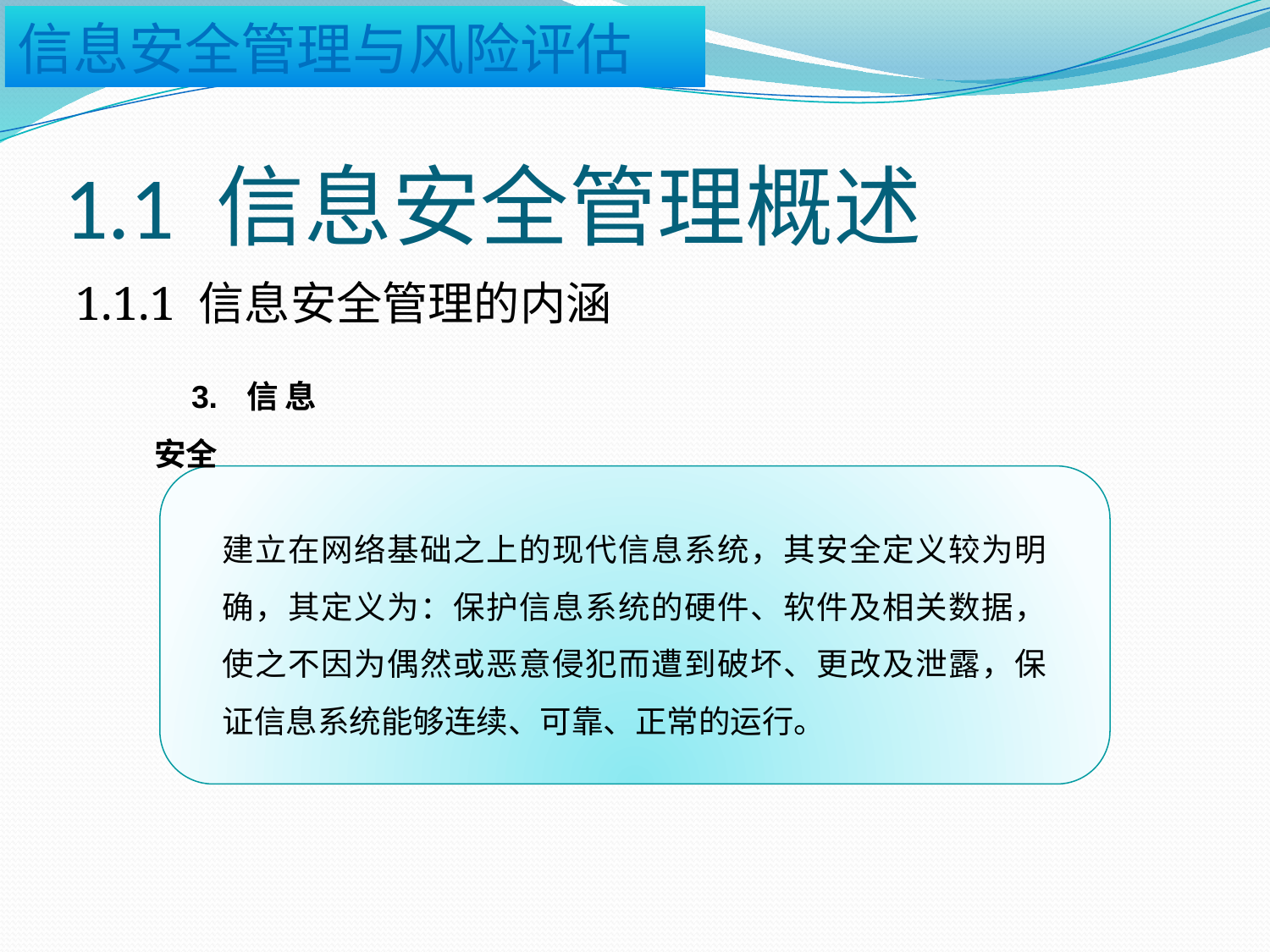

# 1.1 信息安全管理概述
1.1.1 信息安全管理的内涵
3. 信息安全

建立在网络基础之上的现代信息系统，其安全定义较为明确，其定义为：保护信息系统的硬件、软件及相关数据，使之不因为偶然或恶意侵犯而遭到破坏、更改及泄露，保证信息系统能够连续、可靠、正常的运行。